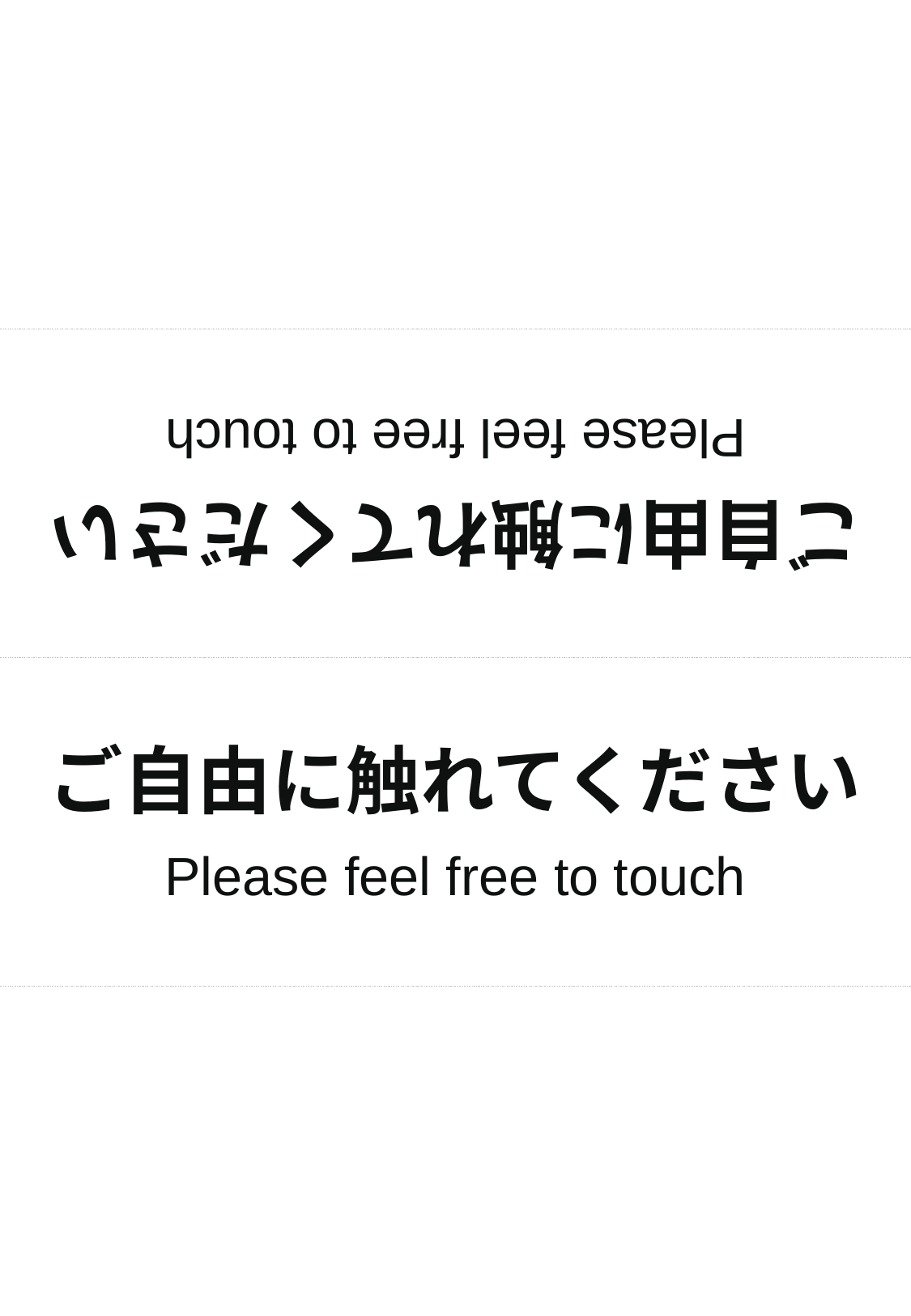

ご自由に触れてください
Please feel free to touch
ご自由に触れてください
Please feel free to touch